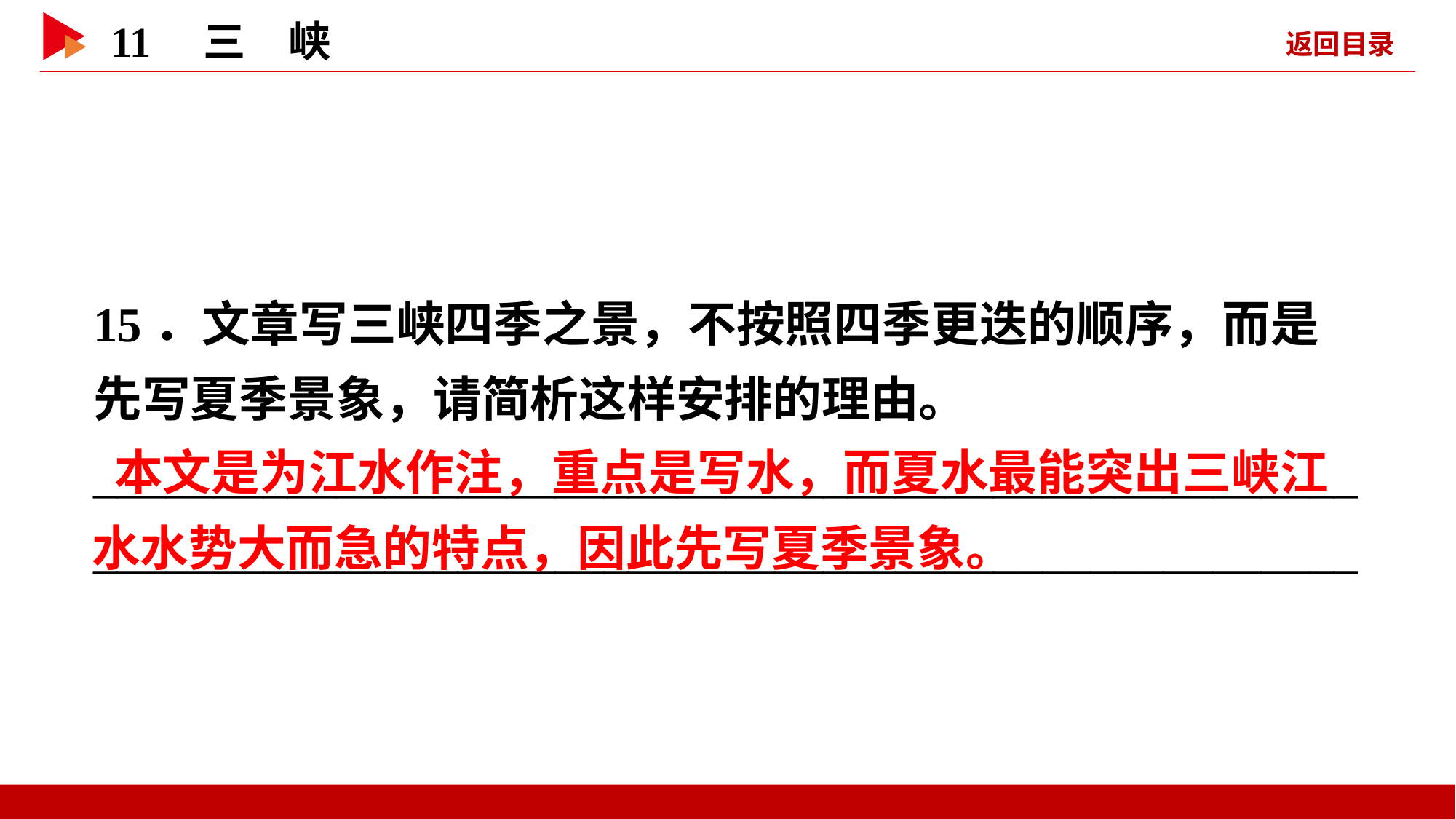

15．文章写三峡四季之景，不按照四季更迭的顺序，而是先写夏季景象，请简析这样安排的理由。
________________________________________________________________________________________________________
 本文是为江水作注，重点是写水，而夏水最能突出三峡江水水势大而急的特点，因此先写夏季景象。